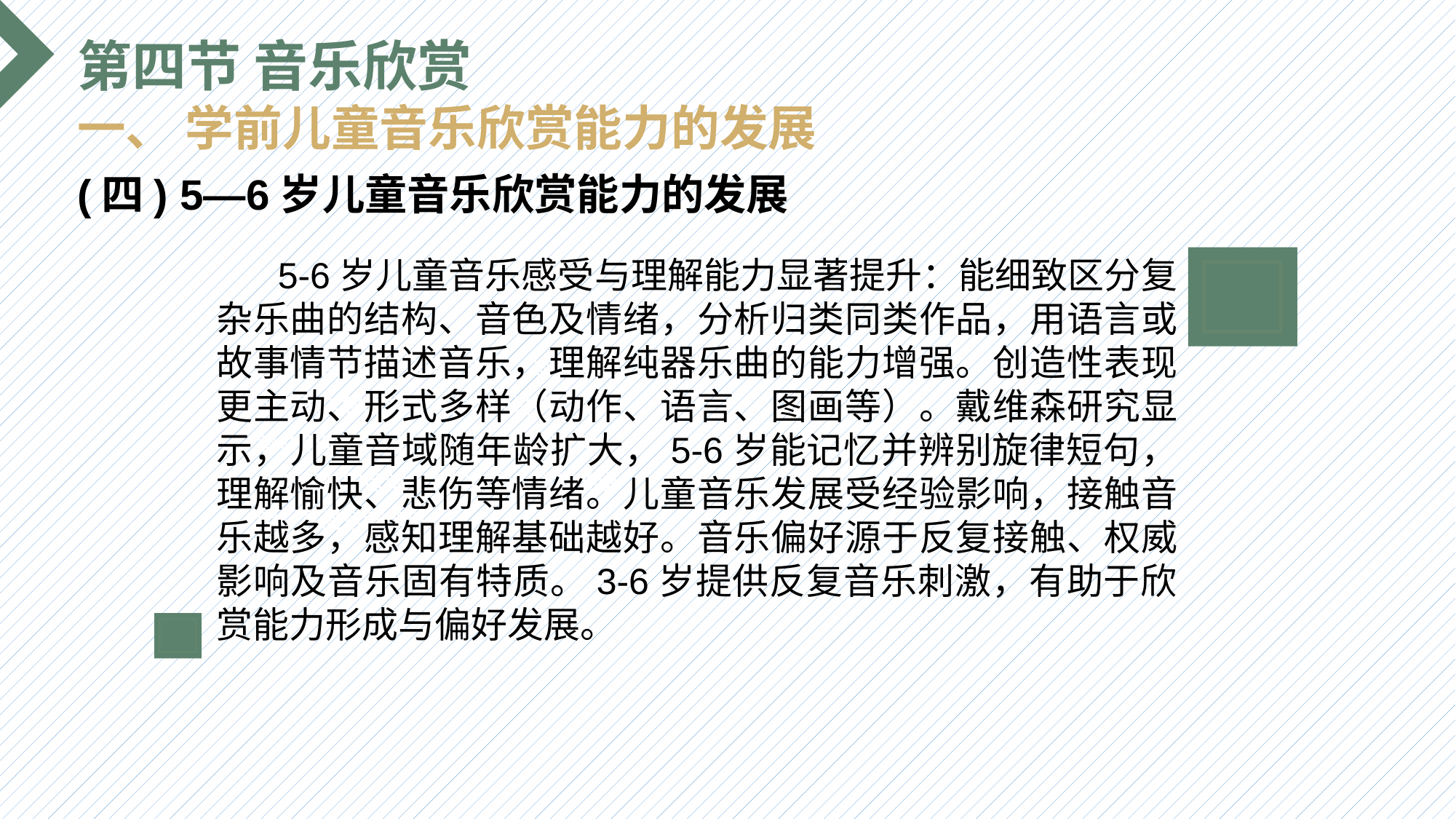

第四节 音乐欣赏
一、 学前儿童音乐欣赏能力的发展
(四) 5—6岁儿童音乐欣赏能力的发展

      5-6岁儿童音乐感受与理解能力显著提升：能细致区分复杂乐曲的结构、音色及情绪，分析归类同类作品，用语言或故事情节描述音乐，理解纯器乐曲的能力增强。创造性表现更主动、形式多样（动作、语言、图画等）。戴维森研究显示，儿童音域随年龄扩大，5-6岁能记忆并辨别旋律短句，理解愉快、悲伤等情绪。儿童音乐发展受经验影响，接触音乐越多，感知理解基础越好。音乐偏好源于反复接触、权威影响及音乐固有特质。3-6岁提供反复音乐刺激，有助于欣赏能力形成与偏好发展。

选题背景
输入您的内容，请简要说明，言简意赅即可输入您的内容，请简要说明，言简意赅即可输入您的内容，请简要说明，言简意赅即可输入您的内容，请简要说明，言简意赅即可